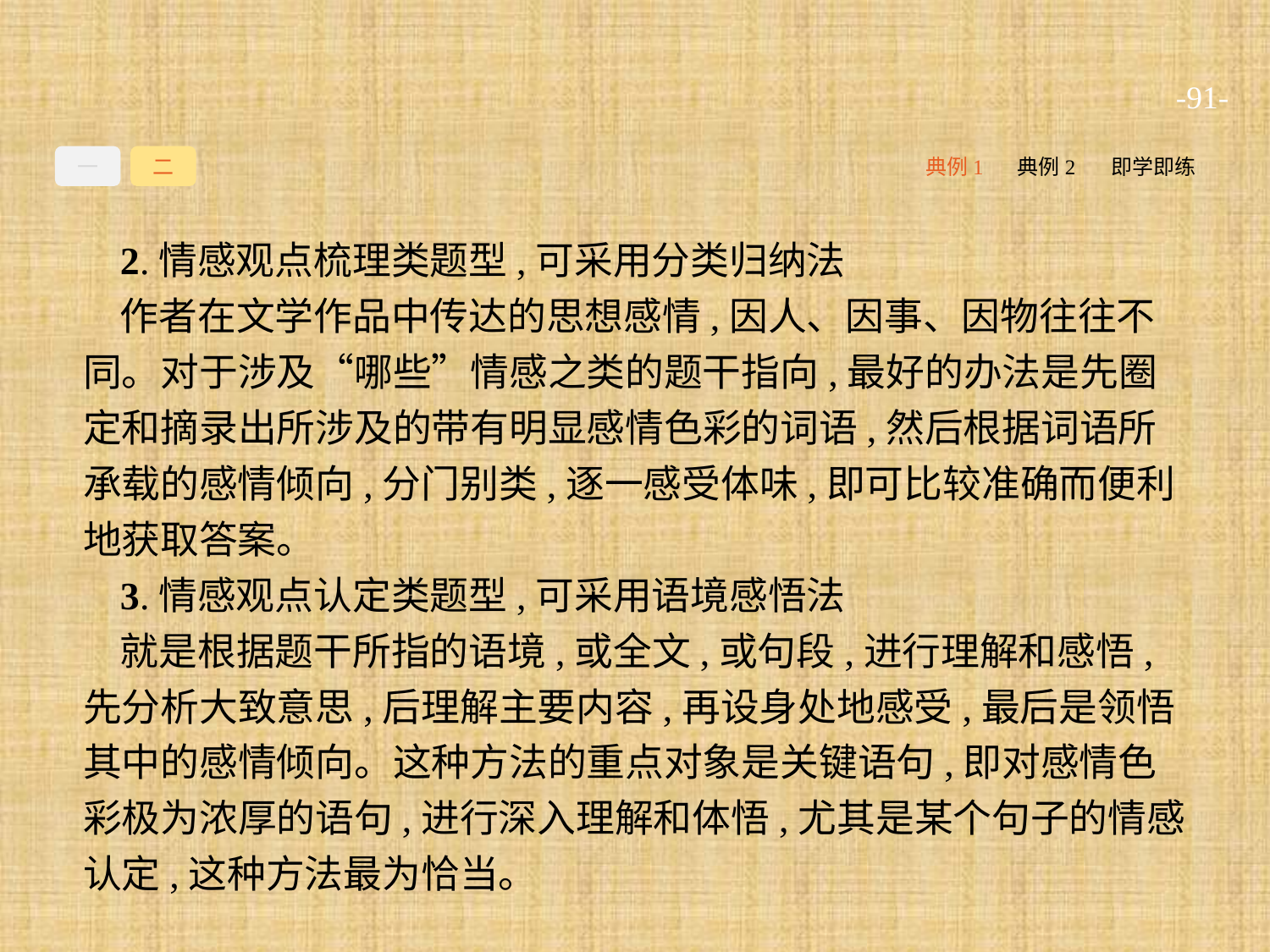

-91-
一
二
典例1
典例2
即学即练
2.情感观点梳理类题型,可采用分类归纳法
作者在文学作品中传达的思想感情,因人、因事、因物往往不同。对于涉及“哪些”情感之类的题干指向,最好的办法是先圈定和摘录出所涉及的带有明显感情色彩的词语,然后根据词语所承载的感情倾向,分门别类,逐一感受体味,即可比较准确而便利地获取答案。
3.情感观点认定类题型,可采用语境感悟法
就是根据题干所指的语境,或全文,或句段,进行理解和感悟,先分析大致意思,后理解主要内容,再设身处地感受,最后是领悟其中的感情倾向。这种方法的重点对象是关键语句,即对感情色彩极为浓厚的语句,进行深入理解和体悟,尤其是某个句子的情感认定,这种方法最为恰当。